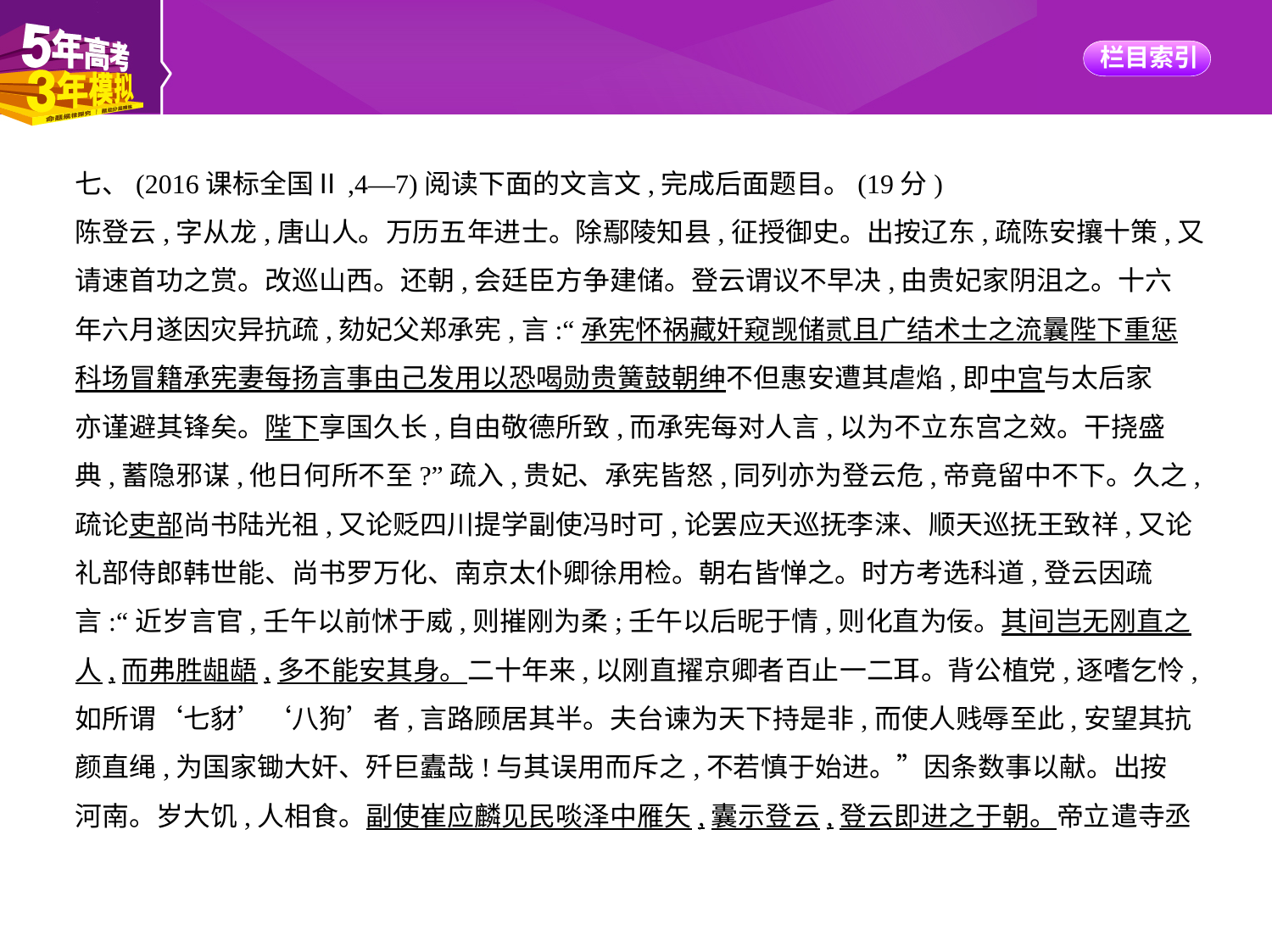

七、(2016课标全国Ⅱ,4—7)阅读下面的文言文,完成后面题目。(19分)
陈登云,字从龙,唐山人。万历五年进士。除鄢陵知县,征授御史。出按辽东,疏陈安攘十策,又
请速首功之赏。改巡山西。还朝,会廷臣方争建储。登云谓议不早决,由贵妃家阴沮之。十六
年六月遂因灾异抗疏,劾妃父郑承宪,言:“承宪怀祸藏奸窥觊储贰且广结术士之流曩陛下重惩
科场冒籍承宪妻每扬言事由己发用以恐喝勋贵簧鼓朝绅不但惠安遭其虐焰,即中宫与太后家
亦谨避其锋矣。陛下享国久长,自由敬德所致,而承宪每对人言,以为不立东宫之效。干挠盛
典,蓄隐邪谋,他日何所不至?”疏入,贵妃、承宪皆怒,同列亦为登云危,帝竟留中不下。久之,
疏论吏部尚书陆光祖,又论贬四川提学副使冯时可,论罢应天巡抚李涞、顺天巡抚王致祥,又论
礼部侍郎韩世能、尚书罗万化、南京太仆卿徐用检。朝右皆惮之。时方考选科道,登云因疏
言:“近岁言官,壬午以前怵于威,则摧刚为柔;壬午以后昵于情,则化直为佞。其间岂无刚直之
人,而弗胜龃龉,多不能安其身。二十年来,以刚直擢京卿者百止一二耳。背公植党,逐嗜乞怜,
如所谓‘七豺’‘八狗’者,言路顾居其半。夫台谏为天下持是非,而使人贱辱至此,安望其抗
颜直绳,为国家锄大奸、歼巨蠹哉!与其误用而斥之,不若慎于始进。”因条数事以献。出按
河南。岁大饥,人相食。副使崔应麟见民啖泽中雁矢,囊示登云,登云即进之于朝。帝立遣寺丞